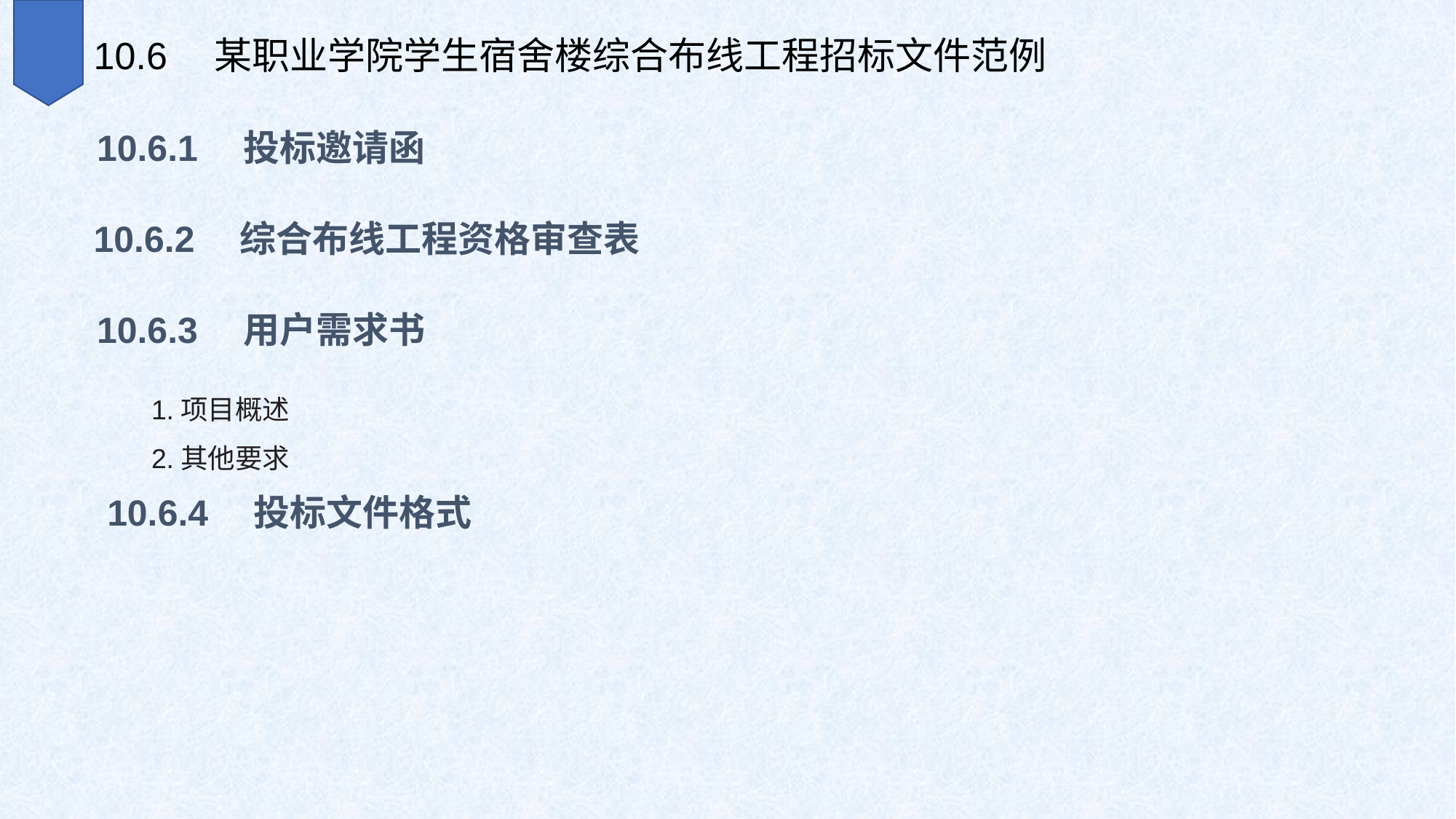

10.6　某职业学院学生宿舍楼综合布线工程招标文件范例
10.6.1　投标邀请函
10.6.2　综合布线工程资格审查表
10.6.3　用户需求书
1.项目概述
2.其他要求
10.6.4　投标文件格式